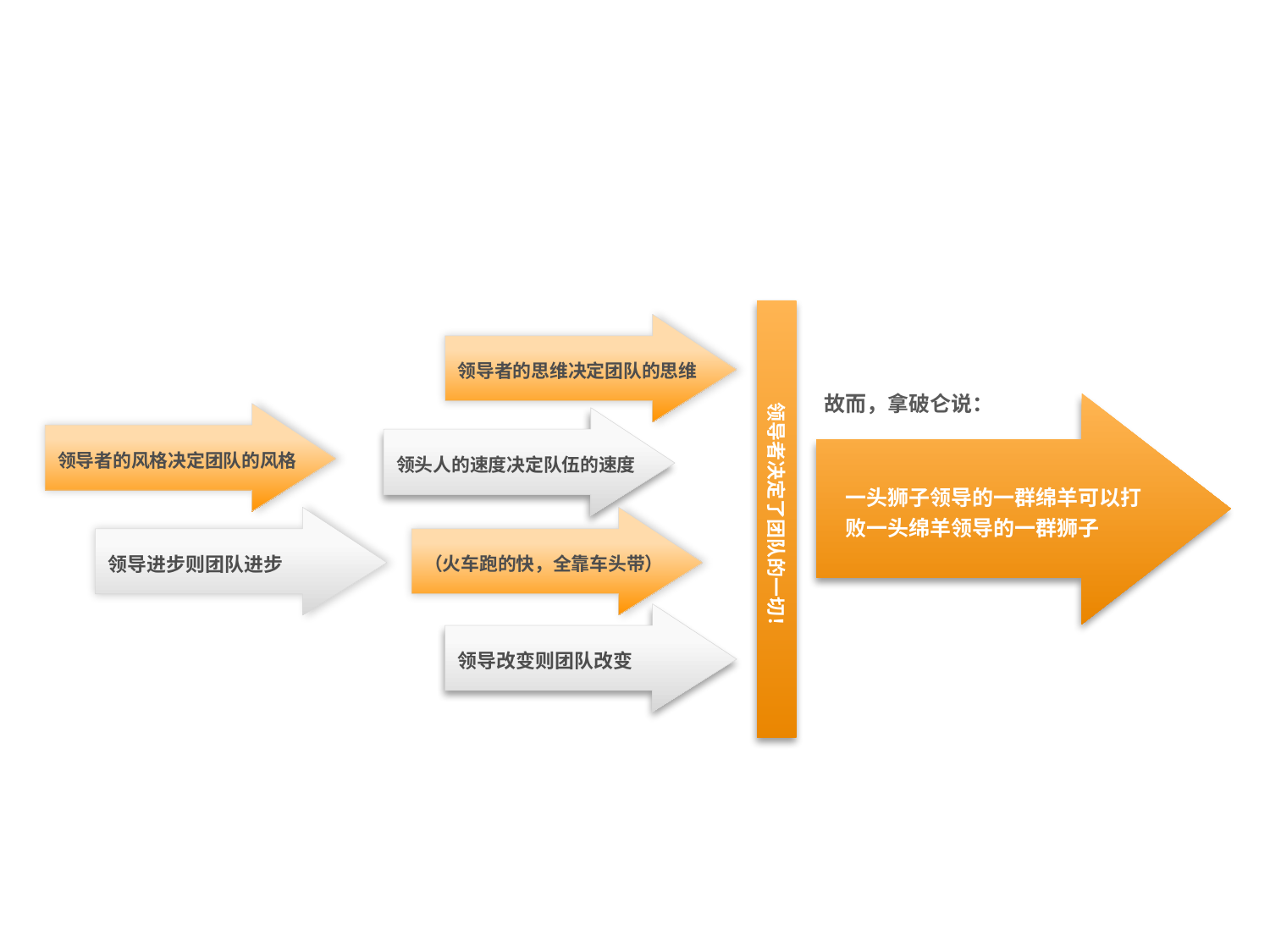

领导者决定了团队的一切！
领导者的思维决定团队的思维
故而，拿破仑说：

领导者的风格决定团队的风格
领头人的速度决定队伍的速度
一头狮子领导的一群绵羊可以打败一头绵羊领导的一群狮子
领导进步则团队进步
（火车跑的快，全靠车头带）
领导改变则团队改变